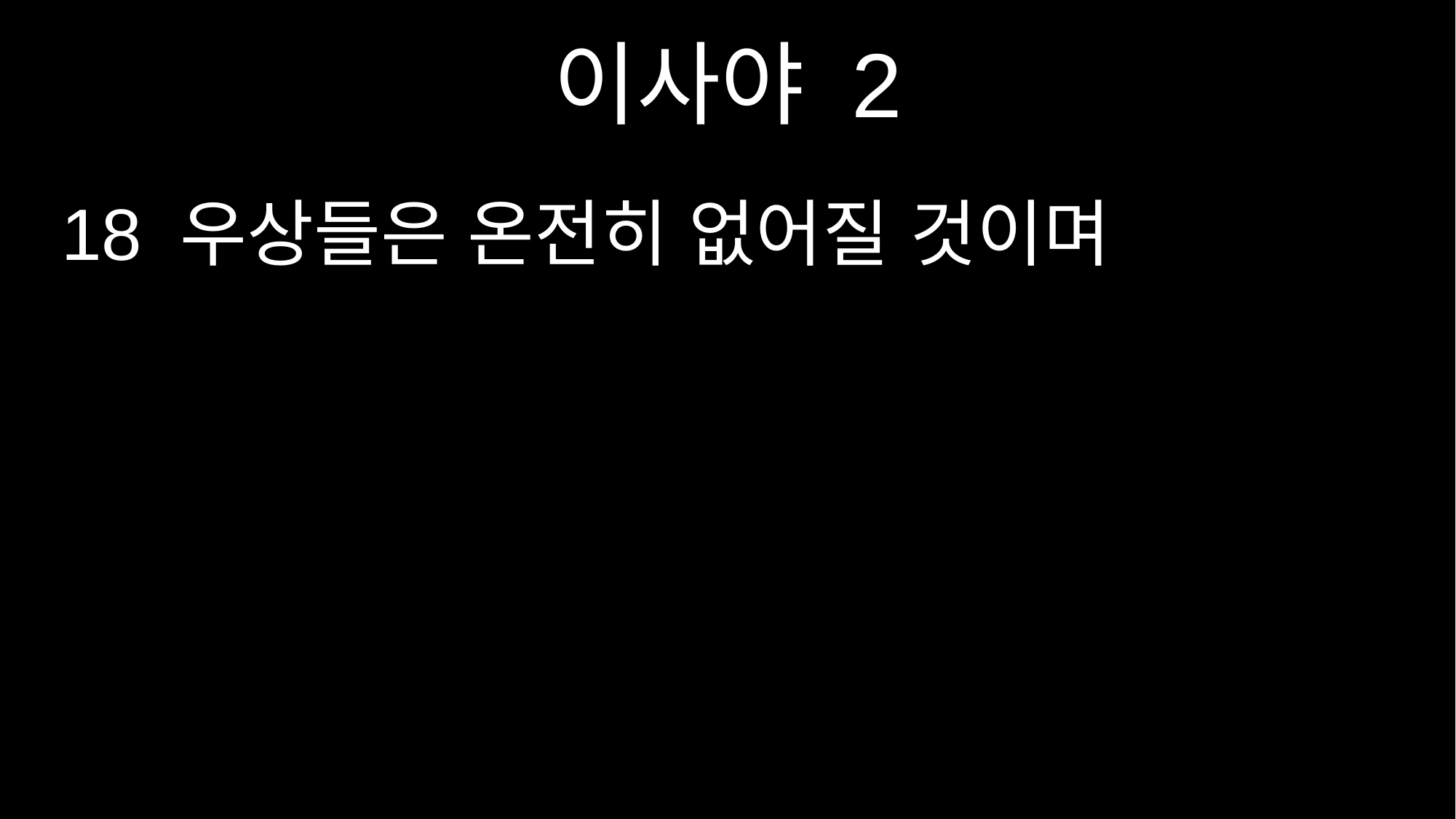

이사야 2
18 우상들은 온전히 없어질 것이며